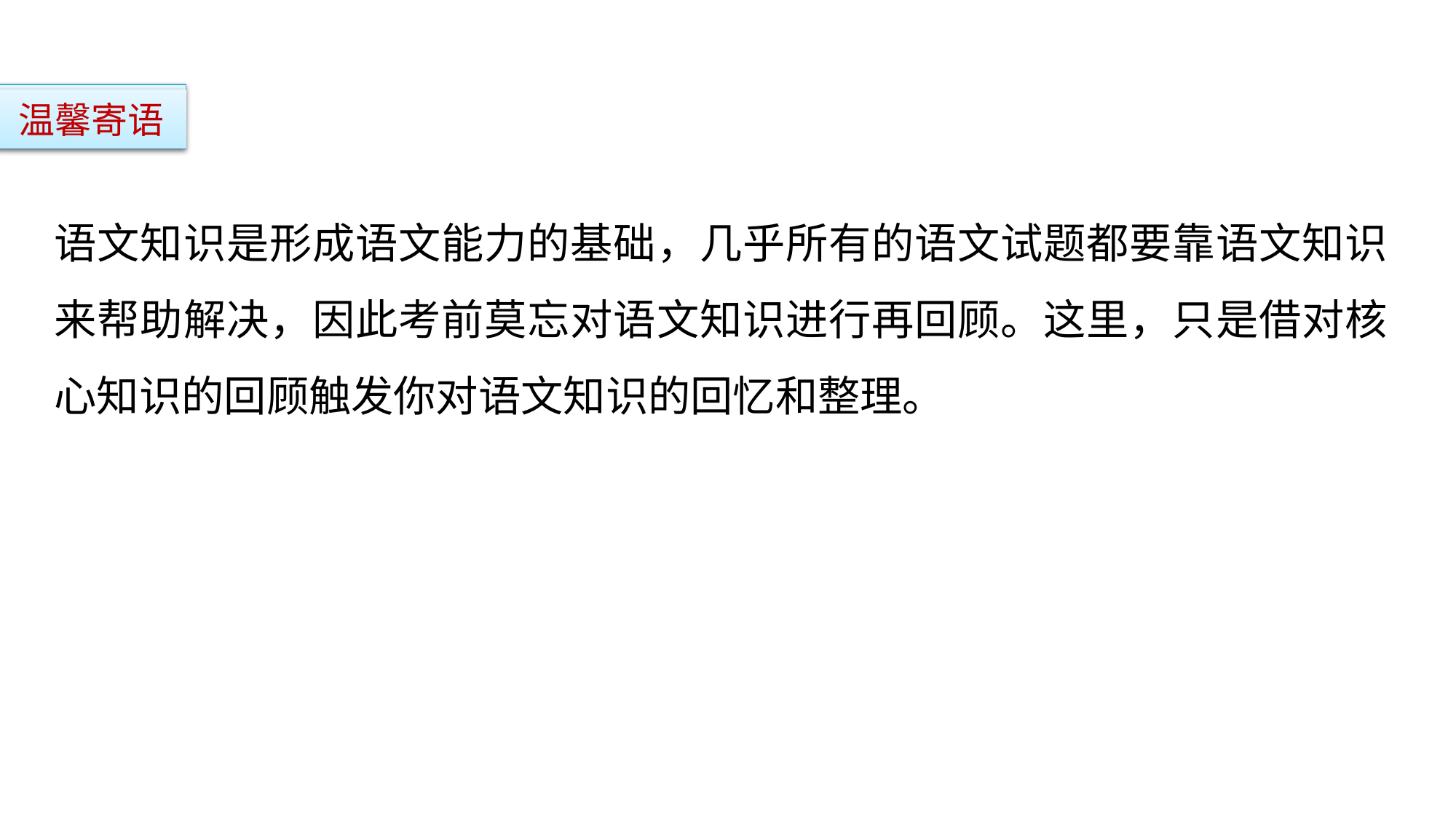

温馨寄语
语文知识是形成语文能力的基础，几乎所有的语文试题都要靠语文知识来帮助解决，因此考前莫忘对语文知识进行再回顾。这里，只是借对核心知识的回顾触发你对语文知识的回忆和整理。